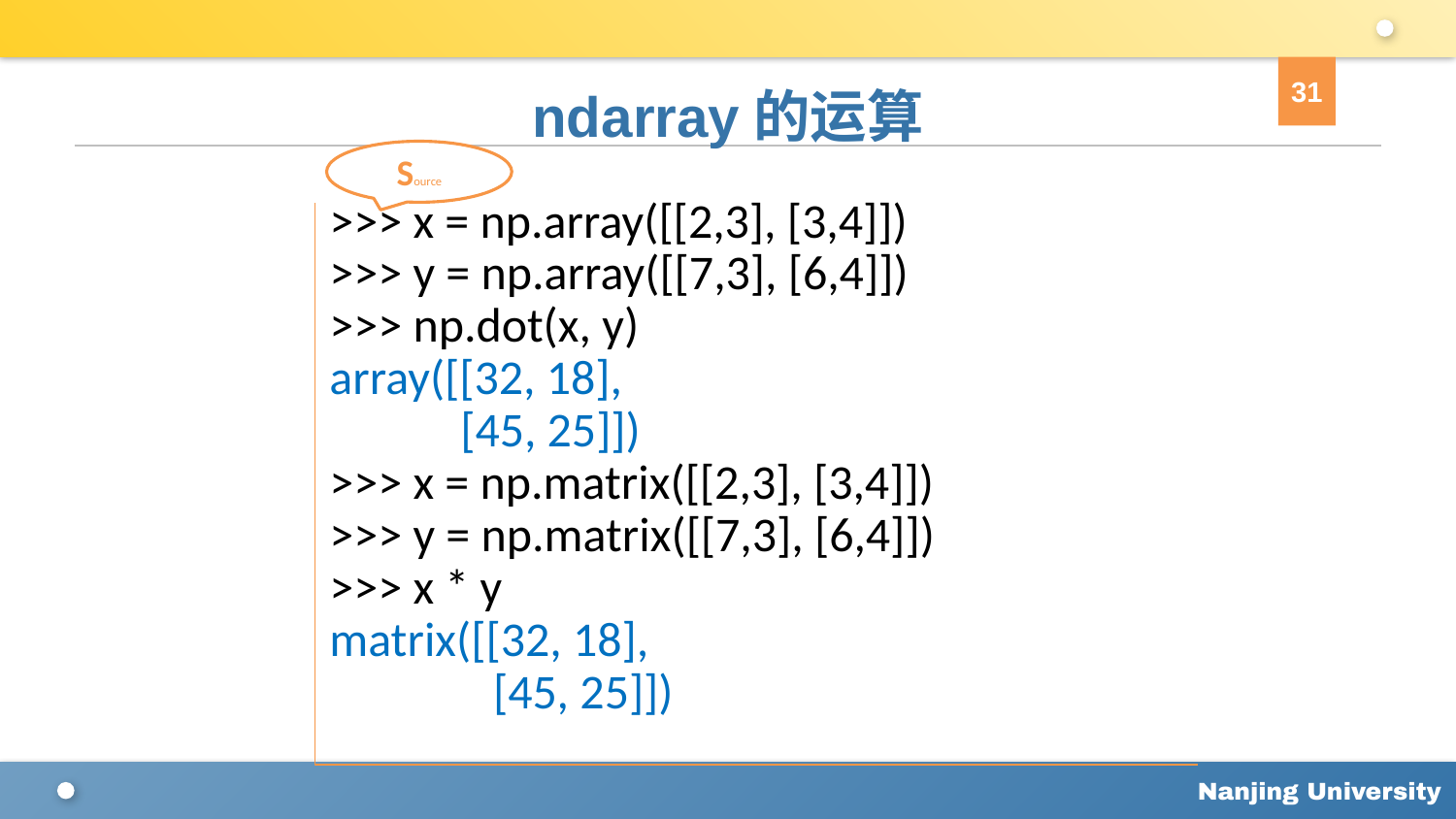

31
# ndarray的运算
Source
>>> x = np.array([[2,3], [3,4]])
>>> y = np.array([[7,3], [6,4]])
>>> np.dot(x, y)
array([[32, 18],
            [45, 25]])
>>> x = np.matrix([[2,3], [3,4]])
>>> y = np.matrix([[7,3], [6,4]])
>>> x * y
matrix([[32, 18],
               [45, 25]])